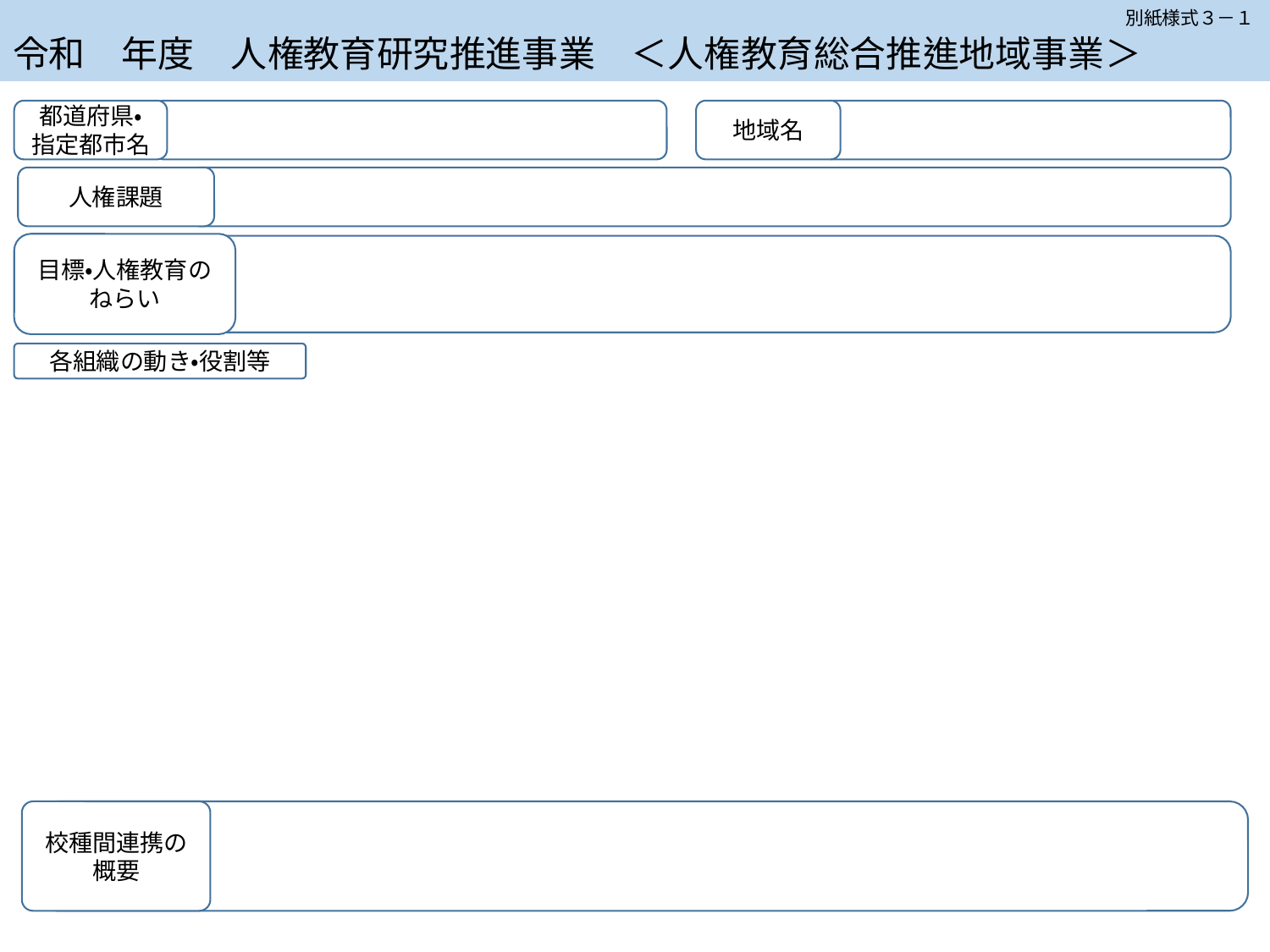

# 令和　年度　人権教育研究推進事業　＜人権教育総合推進地域事業＞
別紙様式３－１
都道府県・指定都市名

地域名

人権課題

目標・人権教育のねらい

各組織の動き・役割等
校種間連携の概要